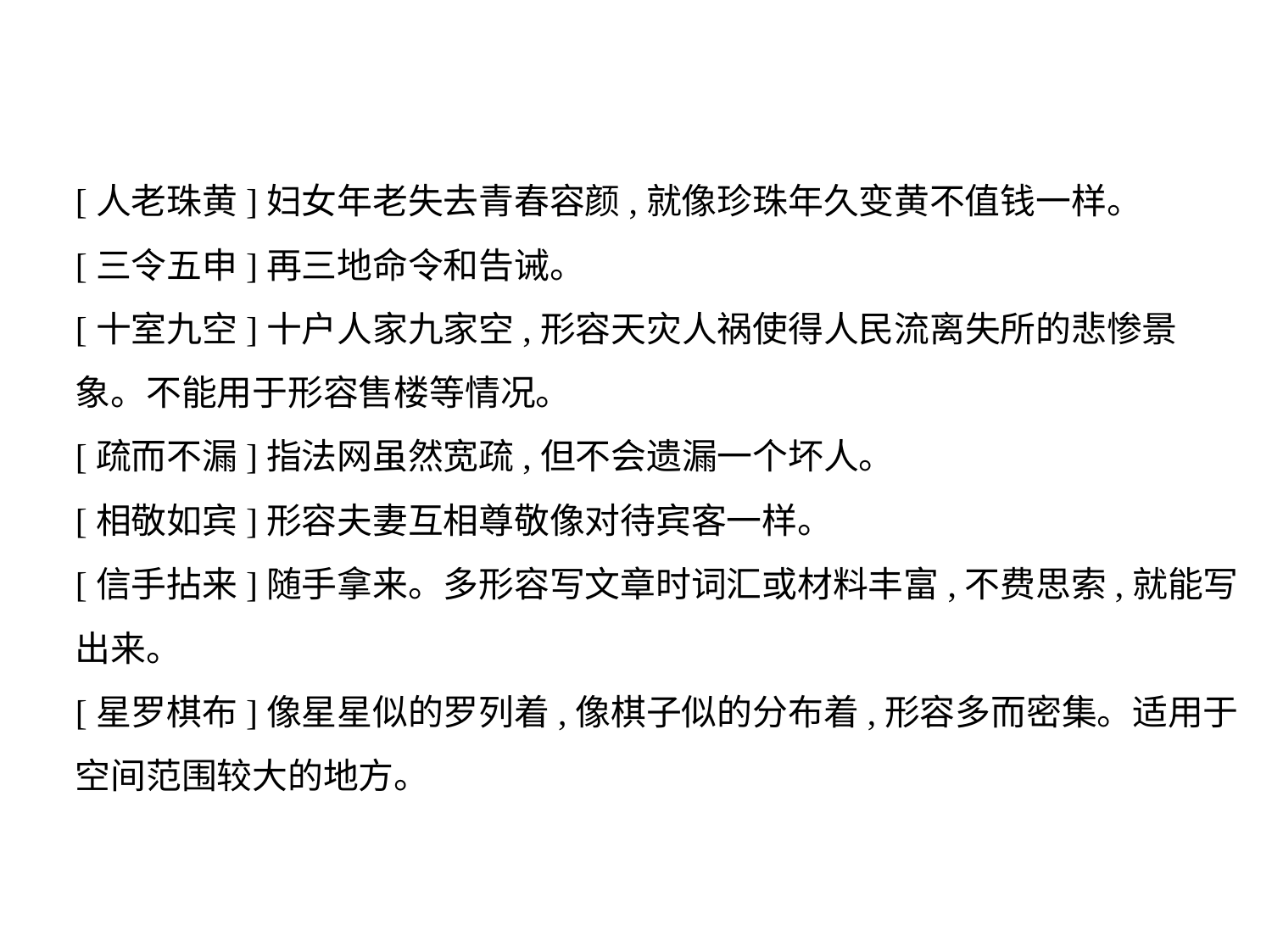

[人老珠黄]妇女年老失去青春容颜,就像珍珠年久变黄不值钱一样。
[三令五申]再三地命令和告诫。
[十室九空]十户人家九家空,形容天灾人祸使得人民流离失所的悲惨景
象。不能用于形容售楼等情况。
[疏而不漏]指法网虽然宽疏,但不会遗漏一个坏人。
[相敬如宾]形容夫妻互相尊敬像对待宾客一样。
[信手拈来]随手拿来。多形容写文章时词汇或材料丰富,不费思索,就能写
出来。
[星罗棋布]像星星似的罗列着,像棋子似的分布着,形容多而密集。适用于
空间范围较大的地方。